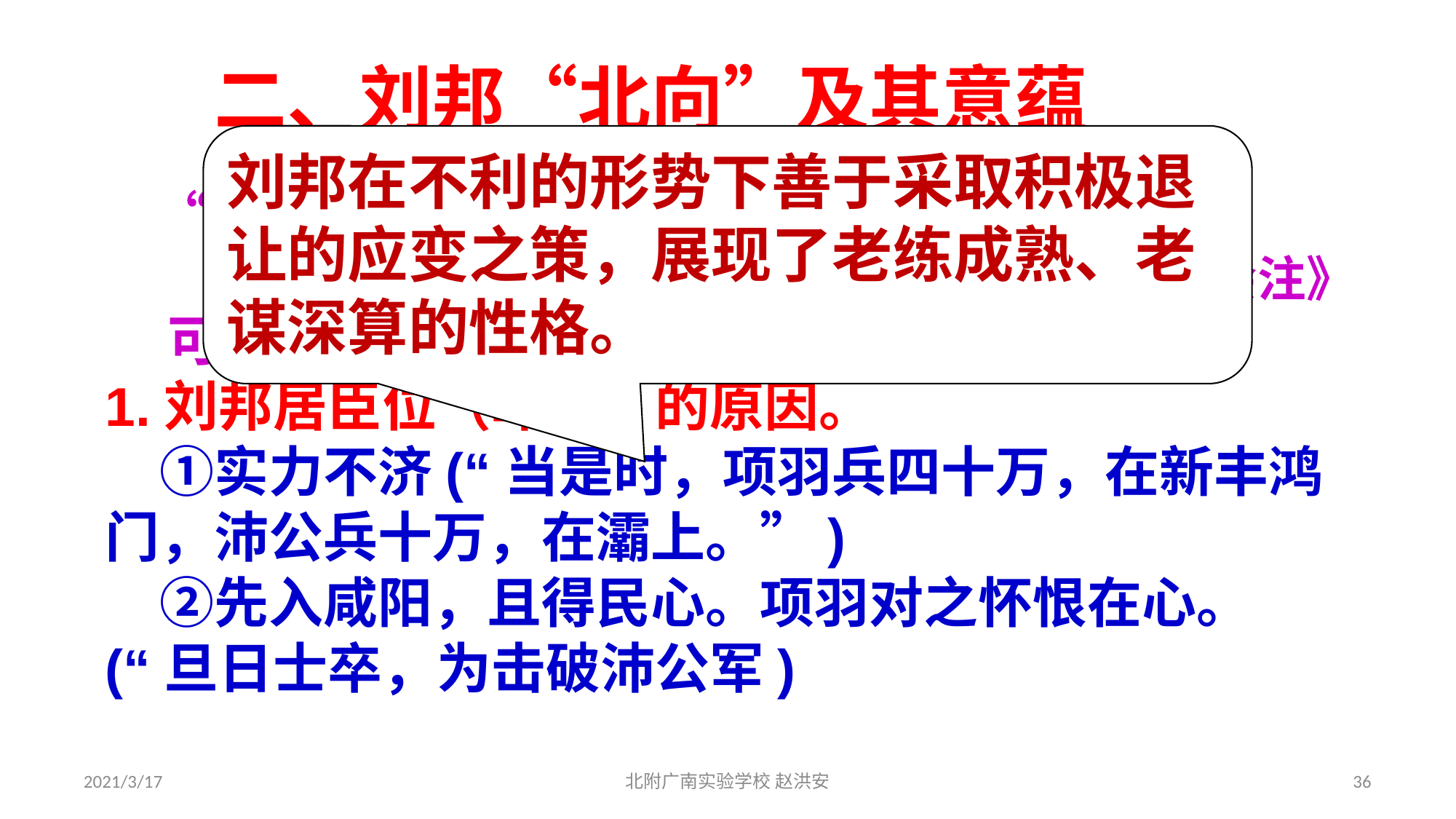

二、刘邦“北向”及其意蕴
刘邦在不利的形势下善于采取积极退让的应变之策，展现了老练成熟、老谋深算的性格。

    “宾主位东西面，君臣位南北面”
——如淳《史记·会注》
    可见：南向是君位，北向是臣位。
1.刘邦居臣位（卑位）的原因。
　①实力不济(“当是时，项羽兵四十万，在新丰鸿门，沛公兵十万，在灞上。”)
　②先入咸阳，且得民心。项羽对之怀恨在心。(“旦日士卒，为击破沛公军)
2021/3/17
北附广南实验学校 赵洪安
36